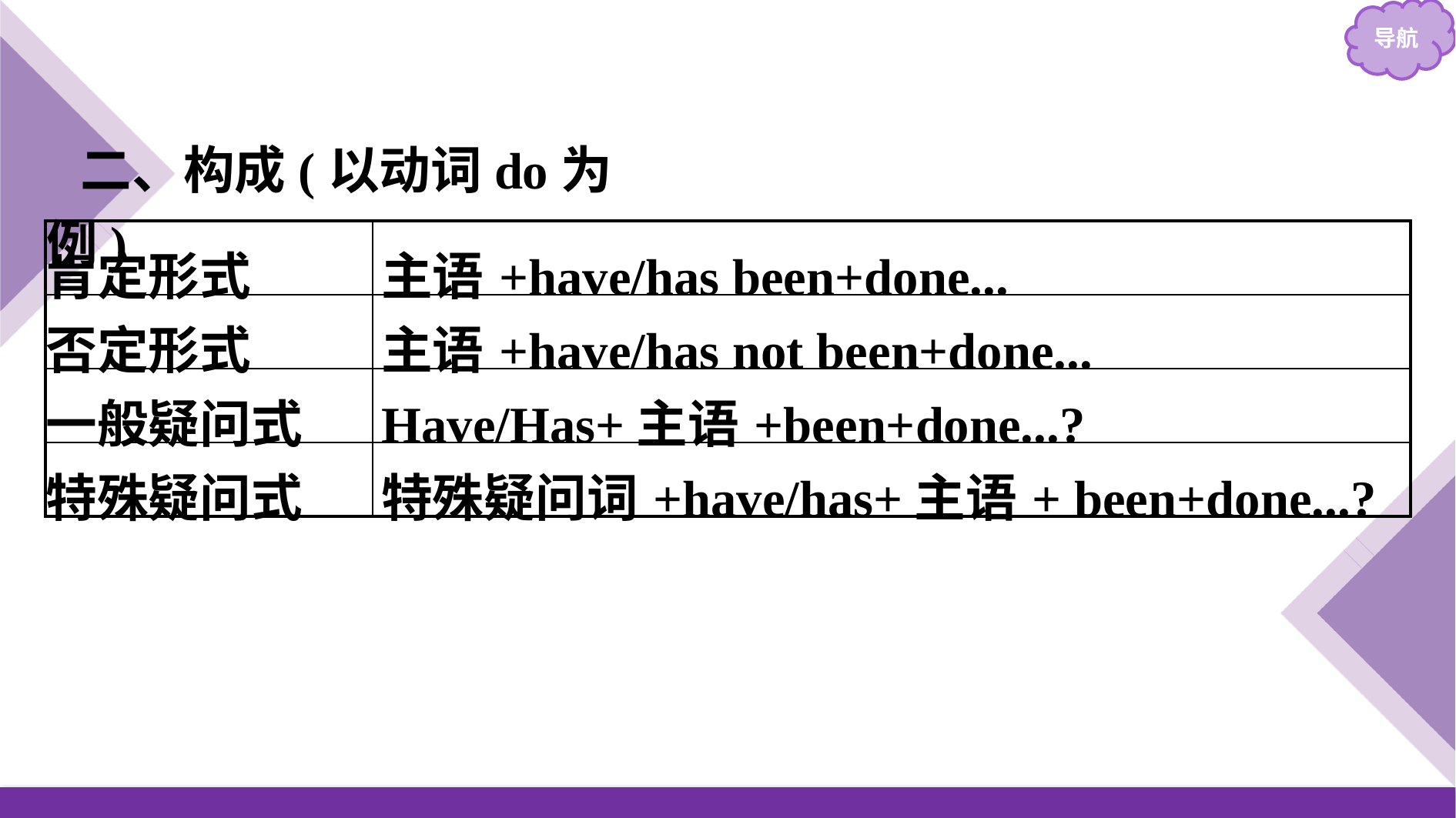

二、构成(以动词do为例)
| 肯定形式 | 主语+have/has been+done... |
| --- | --- |
| 否定形式 | 主语+have/has not been+done... |
| 一般疑问式 | Have/Has+主语+been+done...? |
| 特殊疑问式 | 特殊疑问词+have/has+主语+ been+done...? |